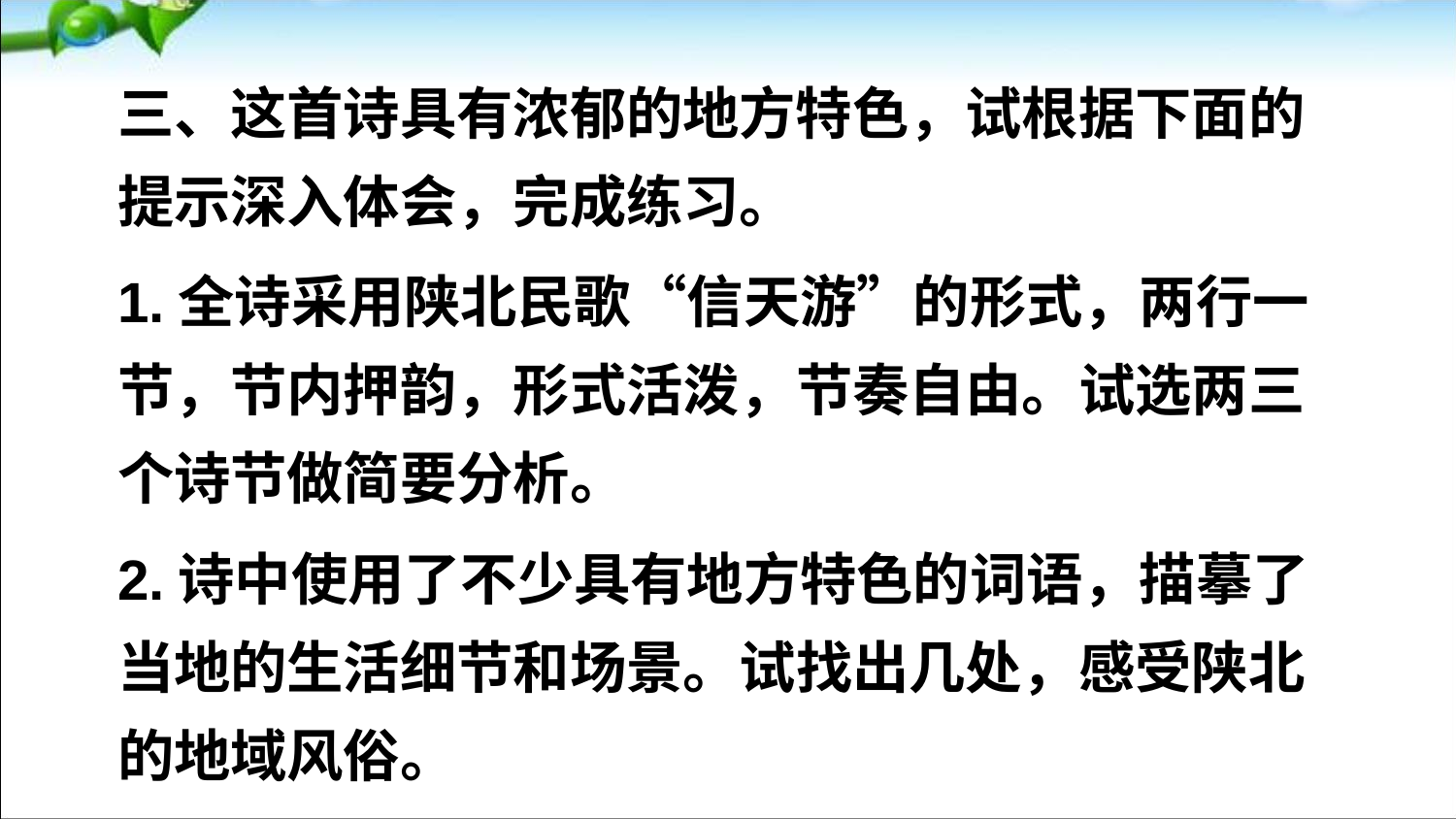

三、这首诗具有浓郁的地方特色，试根据下面的提示深入体会，完成练习。
1.全诗采用陕北民歌“信天游”的形式，两行一节，节内押韵，形式活泼，节奏自由。试选两三个诗节做简要分析。
2.诗中使用了不少具有地方特色的词语，描摹了当地的生活细节和场景。试找出几处，感受陕北的地域风俗。